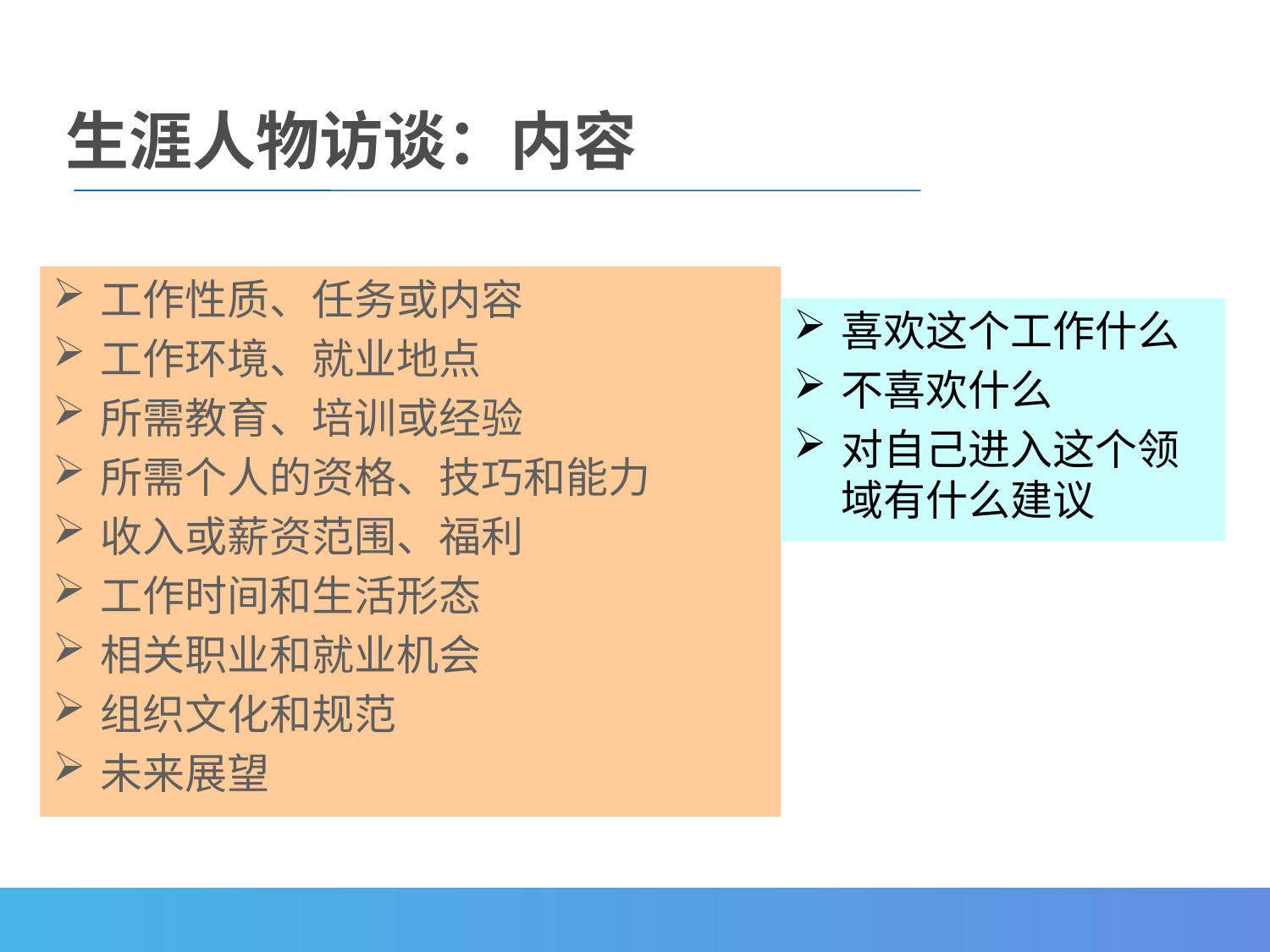

生涯人物访谈：内容

工作性质、任务或内容
工作环境、就业地点
所需教育、培训或经验
所需个人的资格、技巧和能力
收入或薪资范围、福利
工作时间和生活形态
相关职业和就业机会
组织文化和规范
未来展望
喜欢这个工作什么
不喜欢什么
对自己进入这个领域有什么建议